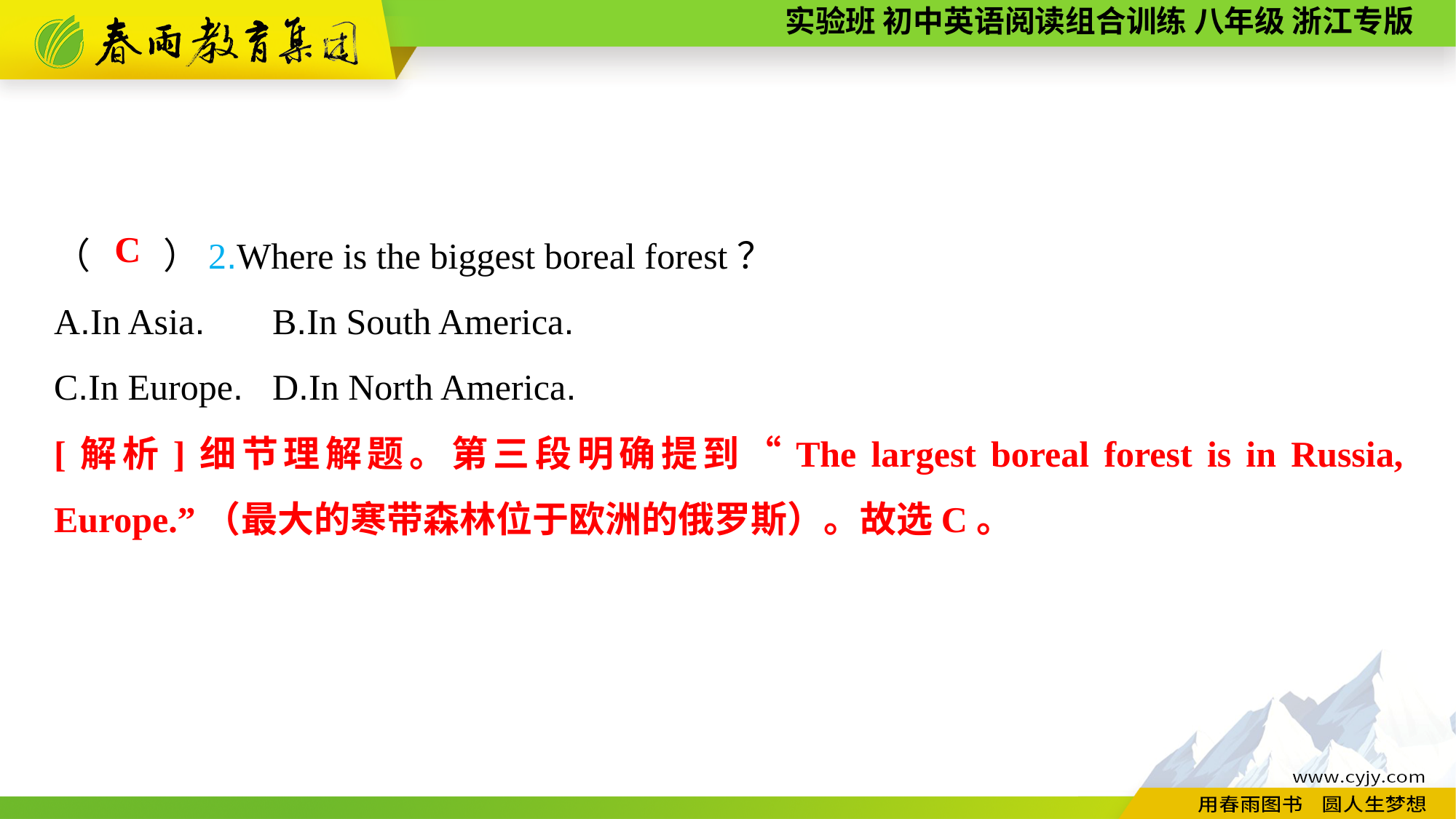

（　　）2.Where is the biggest boreal forest？
A.In Asia.	B.In South America.
C.In Europe.	D.In North America.
C
[解析]细节理解题。第三段明确提到“The largest boreal forest is in Russia, Europe.”（最大的寒带森林位于欧洲的俄罗斯）。故选C。